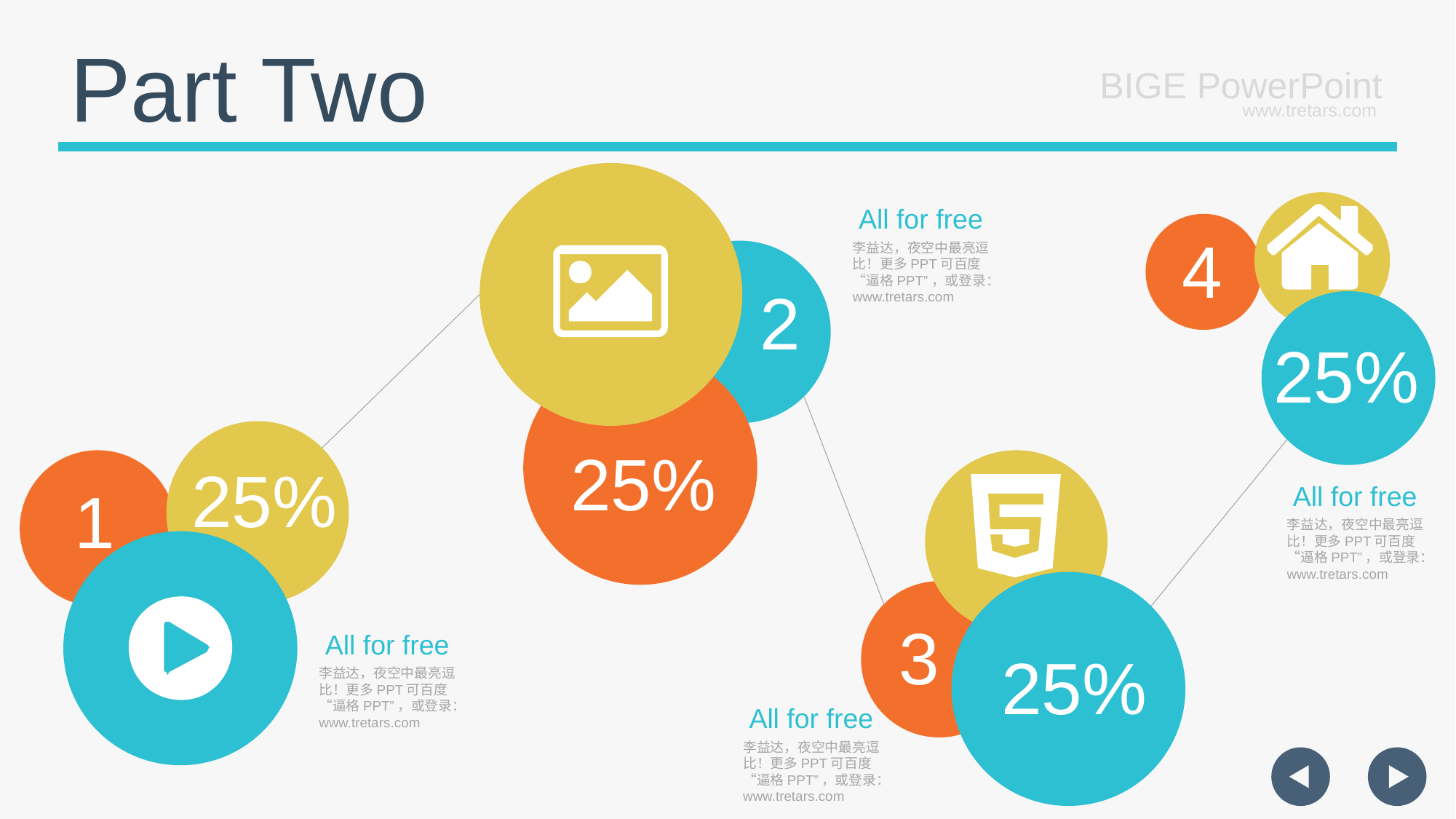

Part Two
BIGE PowerPoint
www.tretars.com

All for free

4
李益达，夜空中最亮逗比！更多PPT可百度“逼格PPT”，或登录：www.tretars.com

2
25%

25%
25%

1
All for free

李益达，夜空中最亮逗比！更多PPT可百度“逼格PPT”，或登录：www.tretars.com

3
All for free
25%
李益达，夜空中最亮逗比！更多PPT可百度“逼格PPT”，或登录：www.tretars.com
All for free
李益达，夜空中最亮逗比！更多PPT可百度“逼格PPT”，或登录：www.tretars.com